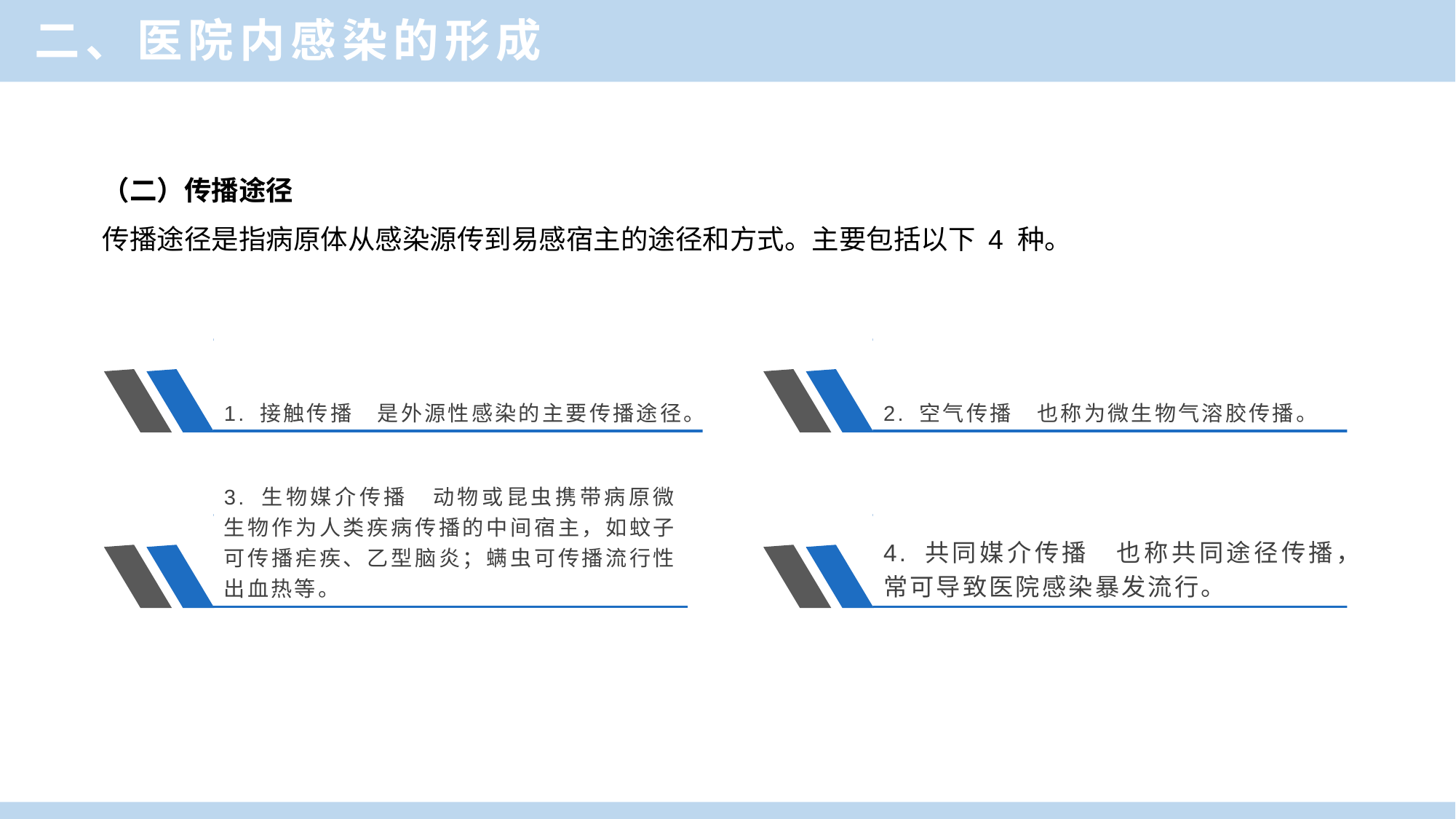

二、医院内感染的形成
（二）传播途径
传播途径是指病原体从感染源传到易感宿主的途径和方式。主要包括以下 4 种。
1. 接触传播　是外源性感染的主要传播途径。
2. 空气传播　也称为微生物气溶胶传播。

3. 生物媒介传播　动物或昆虫携带病原微生物作为人类疾病传播的中间宿主，如蚊子可传播疟疾、乙型脑炎；螨虫可传播流行性出血热等。
4. 共同媒介传播　也称共同途径传播，常可导致医院感染暴发流行。